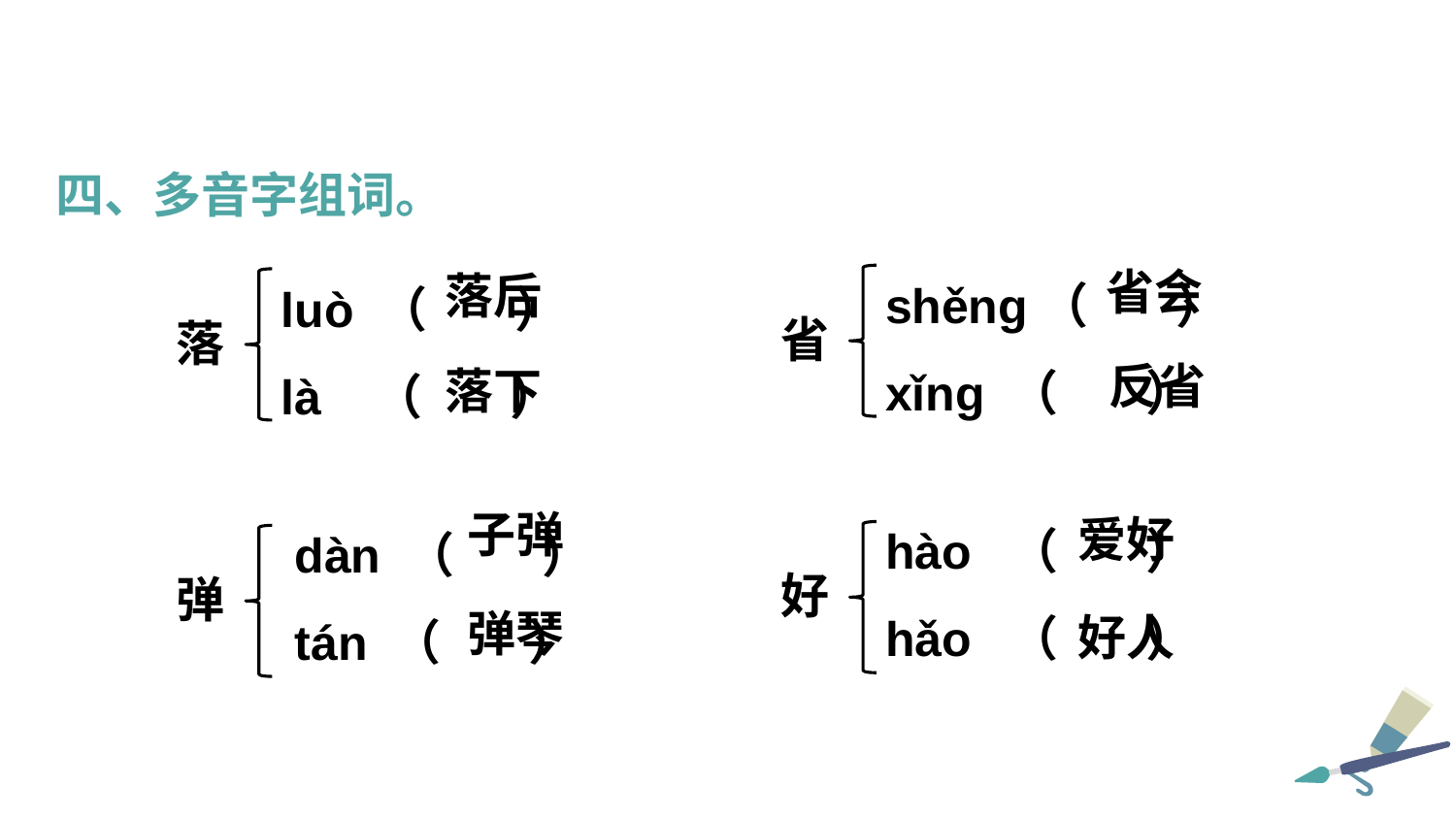

四、多音字组词。
shěng（        ）
xǐng （        ）
luò （        ）
là   （        ）
省会
落后

省
落
反省
落下
hào  （        ）
hǎo  （        ）
 dàn （        ）
 tán （        ）
子弹
爱好

好
弹
弹琴
好人